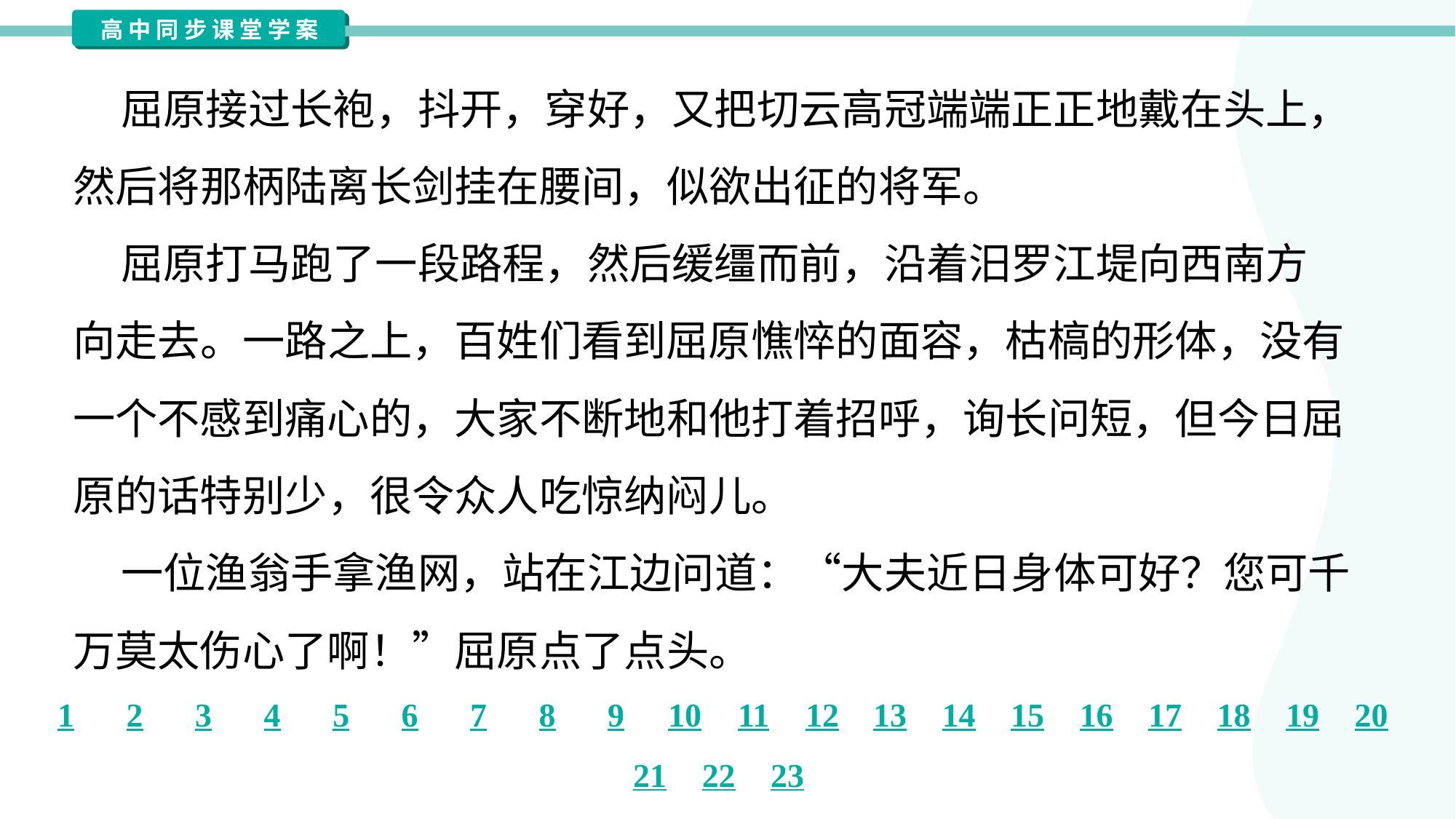

屈原接过长袍，抖开，穿好，又把切云高冠端端正正地戴在头上，
然后将那柄陆离长剑挂在腰间，似欲出征的将军。
    屈原打马跑了一段路程，然后缓缰而前，沿着汨罗江堤向西南方
向走去。一路之上，百姓们看到屈原憔悴的面容，枯槁的形体，没有
一个不感到痛心的，大家不断地和他打着招呼，询长问短，但今日屈
原的话特别少，很令众人吃惊纳闷儿。
    一位渔翁手拿渔网，站在江边问道：“大夫近日身体可好？您可千
万莫太伤心了啊！”屈原点了点头。